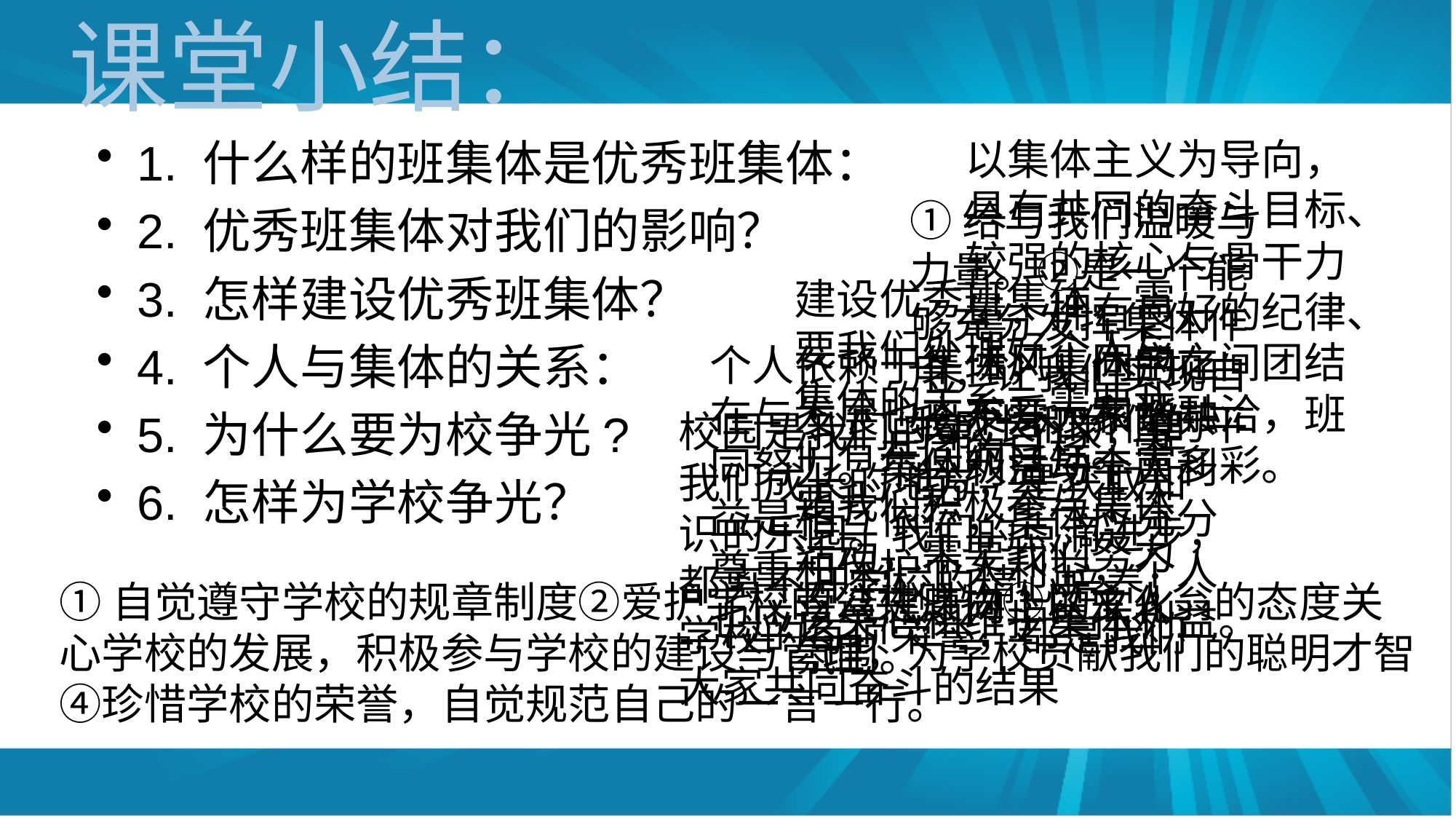

# 课堂小结：
1. 什么样的班集体是优秀班集体：
2. 优秀班集体对我们的影响？
3. 怎样建设优秀班集体？
4. 个人与集体的关系：
5. 为什么要为校争光?
6. 怎样为学校争光？

以集体主义为导向，具有共同的奋斗目标、较强的核心与骨干力量，拥有良好的纪律、班风，同学之间团结友爱、和谐融洽，班级活动丰富多彩。
①给与我们温暖与力量。②是一个能够充分发挥集体作用，让我们实现自我成长和价值的平台。
建设优秀班集体，需要我们处理好个人与集体的关系。需要我们有共同的目标。需要我们积极参与集体活动，需要我们努力营造健康向上的文化氛围。
个人依赖于集体，集体的存在与发展也离不开大家的共同努力。集体利益与个人利益是相互依存，集体应充分尊重和保护个人利益，个人也应该关心和维护集体利益。
校园是我们的第二个家，是我们成长的地方，是获取知识的乐园。我们的点滴进步，都离不开学校的精心培养；学校的每项荣誉，都是我们大家共同奋斗的结果
①自觉遵守学校的规章制度②爱护学校的公共财物③以主人翁的态度关心学校的发展，积极参与学校的建设与管理，为学校贡献我们的聪明才智④珍惜学校的荣誉，自觉规范自己的一言一行。